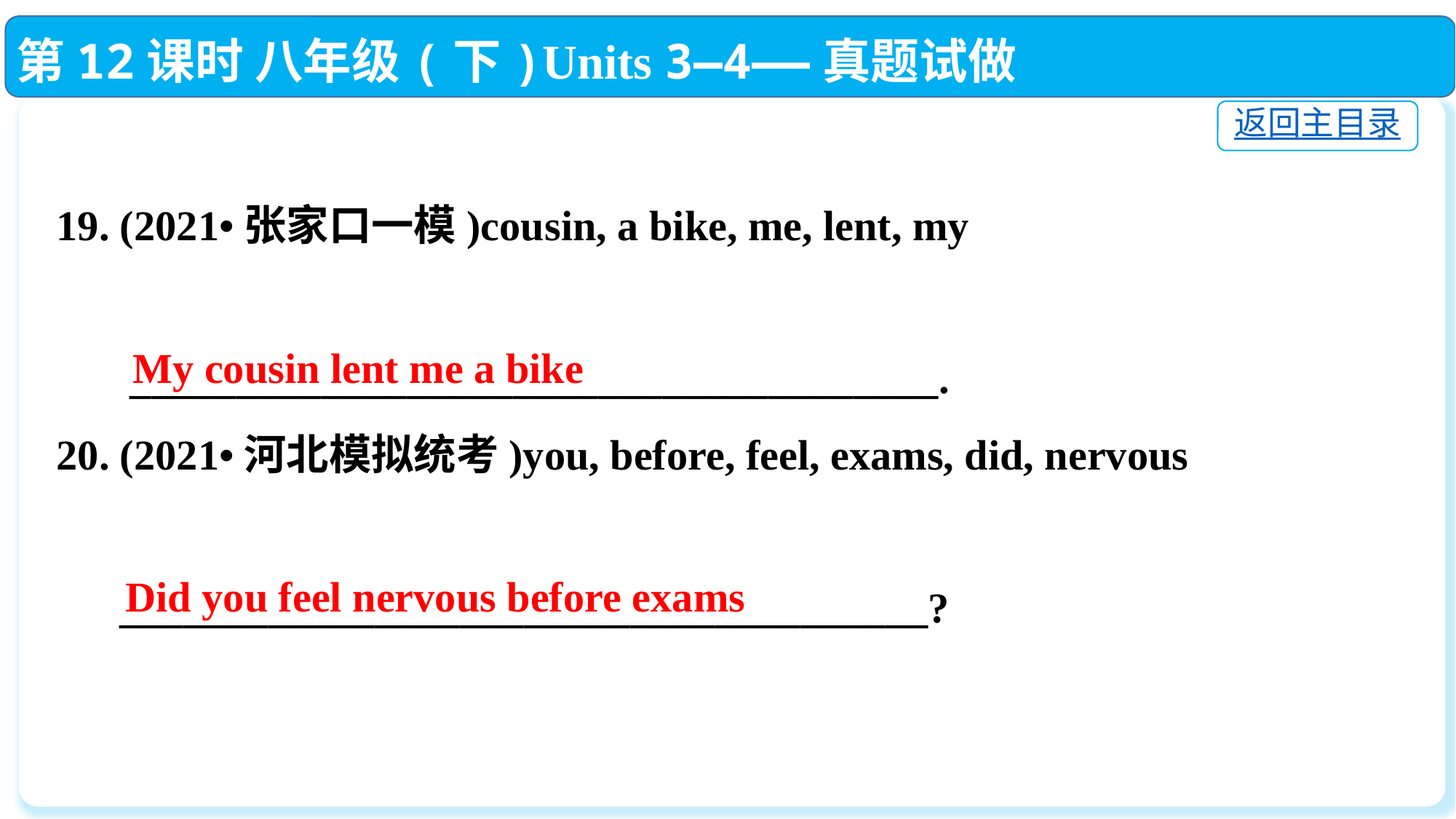

第12课时 八年级(下)Units 3—4——真题试做

返回主目录
19. (2021•张家口一模)cousin, a bike, me, lent, my

       ______________________________________.
20. (2021•河北模拟统考)you, before, feel, exams, did, nervous

      ______________________________________?
My cousin lent me a bike
Did you feel nervous before exams